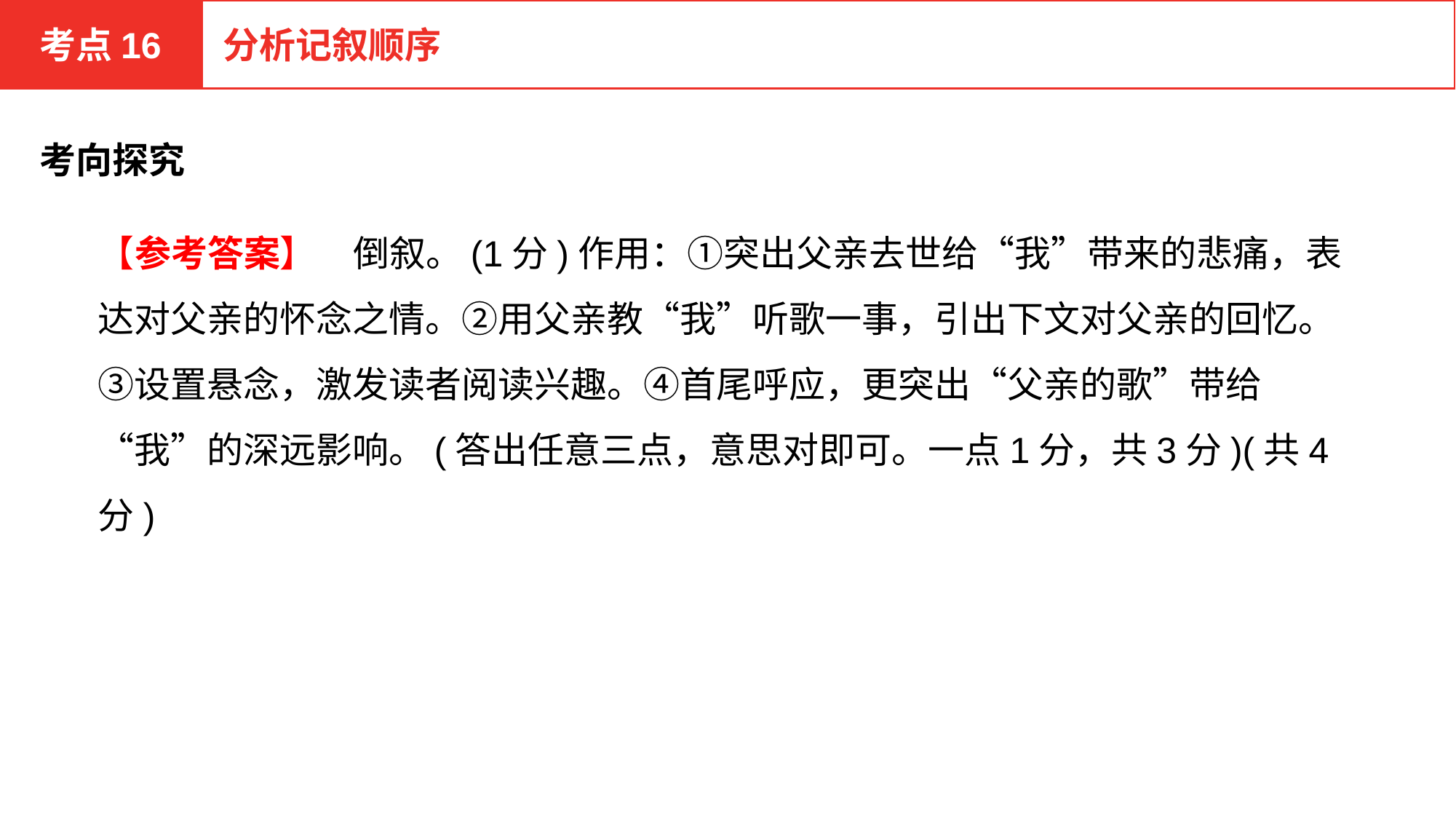

考点16
分析记叙顺序
考向探究

【参考答案】　倒叙。(1分)作用：①突出父亲去世给“我”带来的悲痛，表达对父亲的怀念之情。②用父亲教“我”听歌一事，引出下文对父亲的回忆。③设置悬念，激发读者阅读兴趣。④首尾呼应，更突出“父亲的歌”带给“我”的深远影响。(答出任意三点，意思对即可。一点1分，共3分)(共4分)